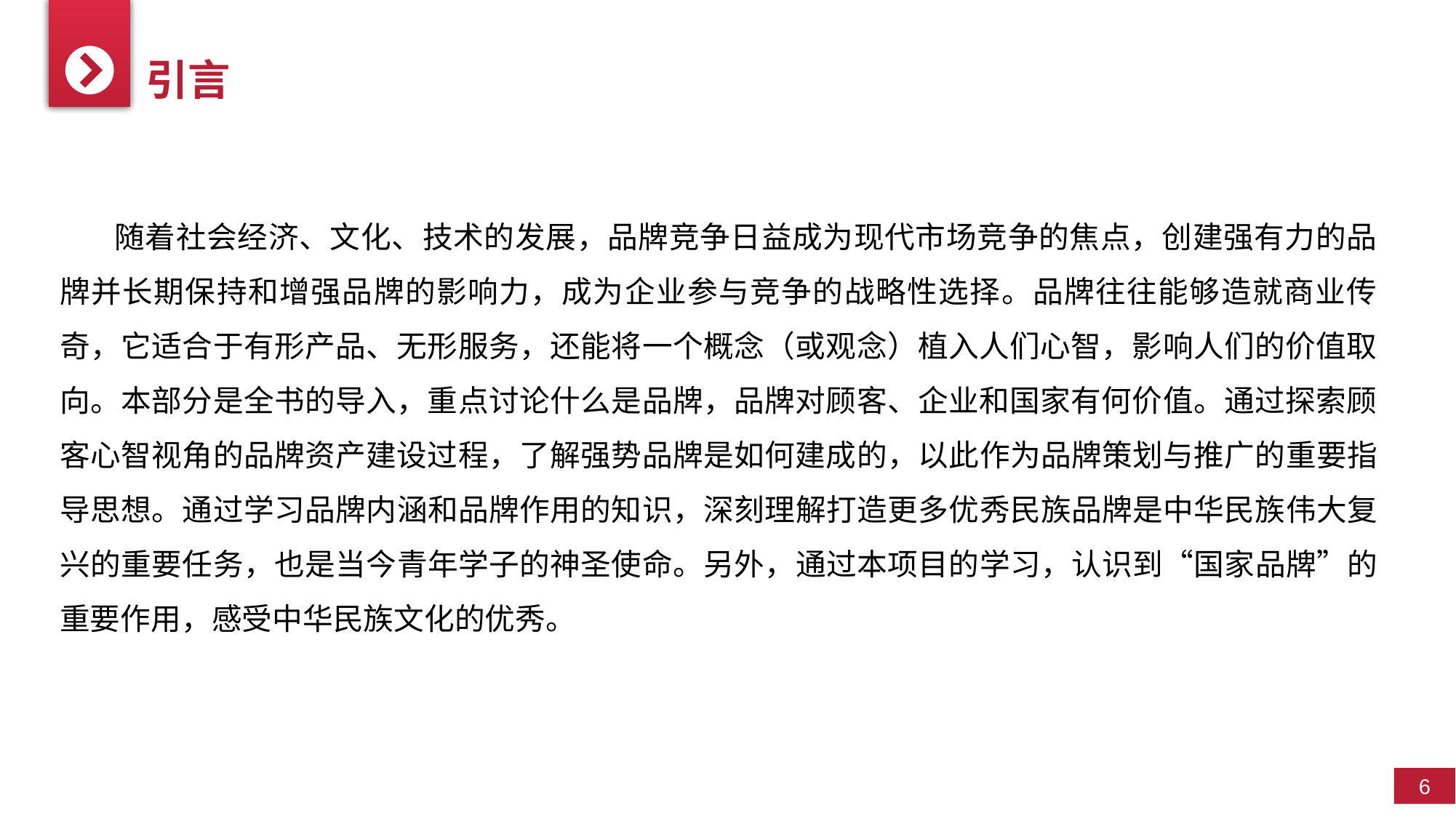

引言

随着社会经济、文化、技术的发展，品牌竞争日益成为现代市场竞争的焦点，创建强有力的品牌并长期保持和增强品牌的影响力，成为企业参与竞争的战略性选择。品牌往往能够造就商业传奇，它适合于有形产品、无形服务，还能将一个概念（或观念）植入人们心智，影响人们的价值取向。本部分是全书的导入，重点讨论什么是品牌，品牌对顾客、企业和国家有何价值。通过探索顾客心智视角的品牌资产建设过程，了解强势品牌是如何建成的，以此作为品牌策划与推广的重要指导思想。通过学习品牌内涵和品牌作用的知识，深刻理解打造更多优秀民族品牌是中华民族伟大复兴的重要任务，也是当今青年学子的神圣使命。另外，通过本项目的学习，认识到“国家品牌”的重要作用，感受中华民族文化的优秀。